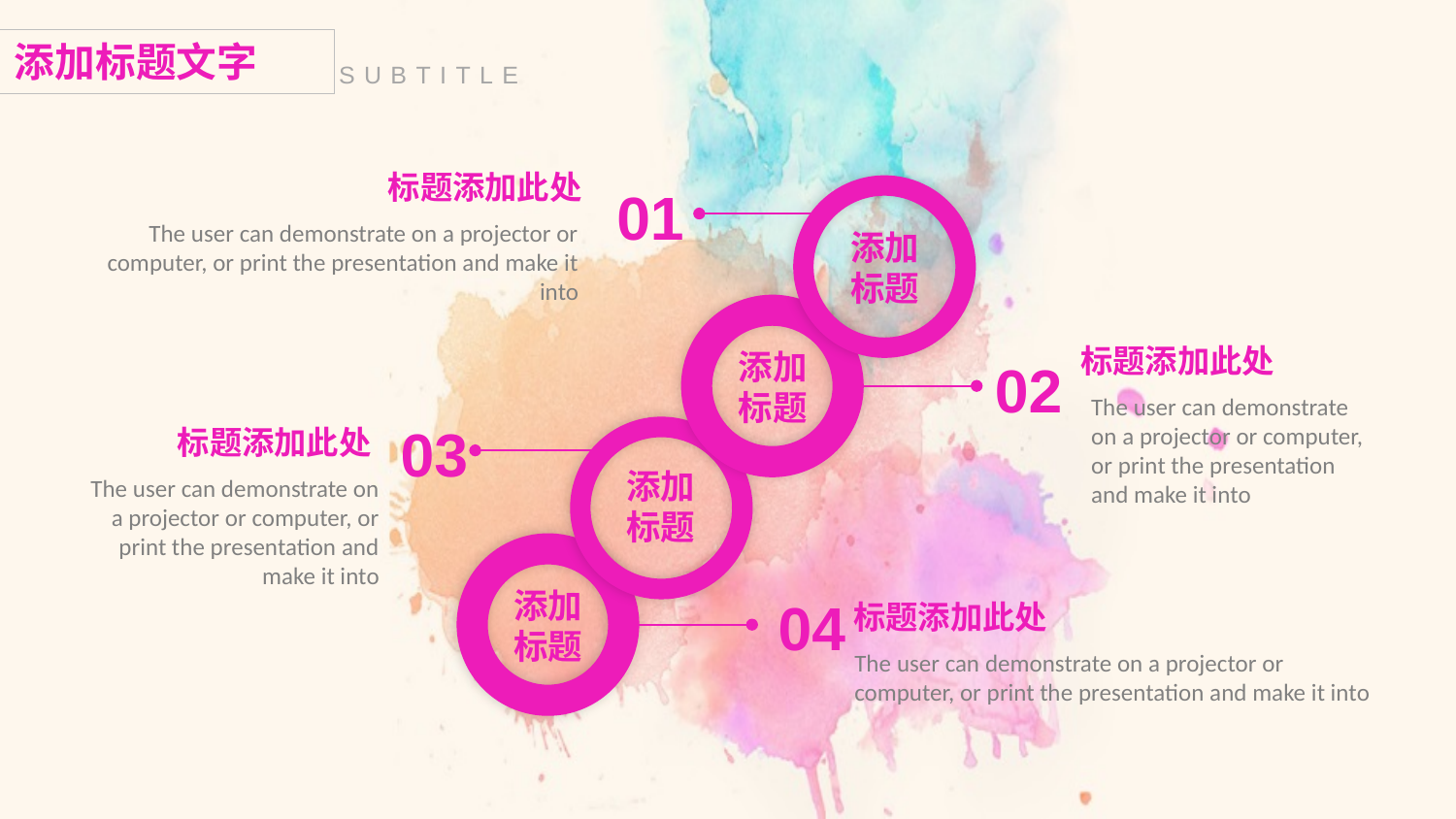

标题添加此处
01

添加标题

添加标题
02
03

添加标题

添加标题
04
The user can demonstrate on a projector or computer, or print the presentation and make it into
标题添加此处
The user can demonstrate on a projector or computer, or print the presentation and make it into
标题添加此处
The user can demonstrate on a projector or computer, or print the presentation and make it into
标题添加此处
The user can demonstrate on a projector or computer, or print the presentation and make it into